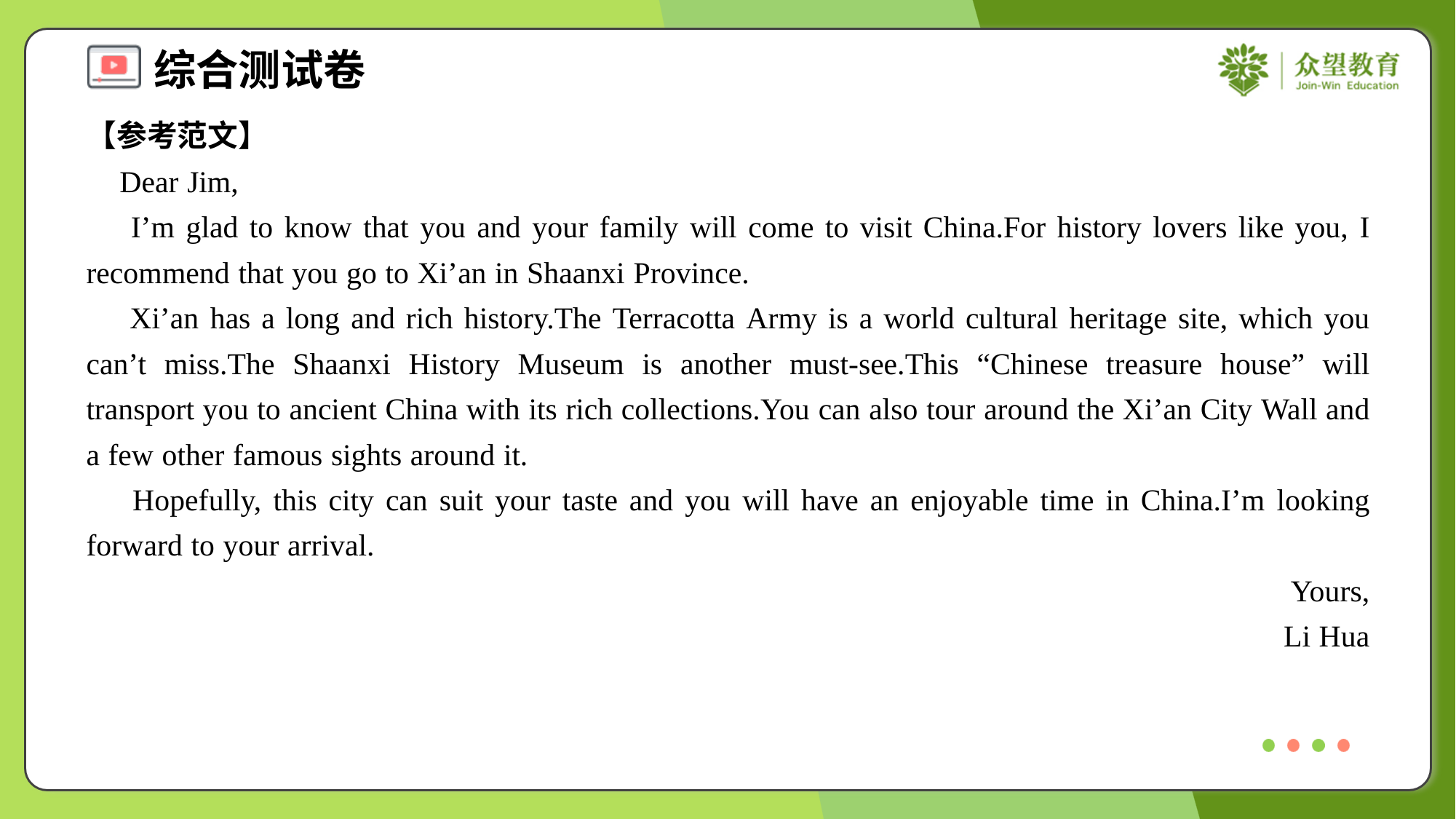

【参考范文】
    Dear Jim,
    I’m glad to know that you and your family will come to visit China.For history lovers like you, I recommend that you go to Xi’an in Shaanxi Province.
    Xi’an has a long and rich history.The Terracotta Army is a world cultural heritage site, which you can’t miss.The Shaanxi History Museum is another must-see.This “Chinese treasure house” will transport you to ancient China with its rich collections.You can also tour around the Xi’an City Wall and a few other famous sights around it.
    Hopefully, this city can suit your taste and you will have an enjoyable time in China.I’m looking forward to your arrival.
Yours,
Li Hua